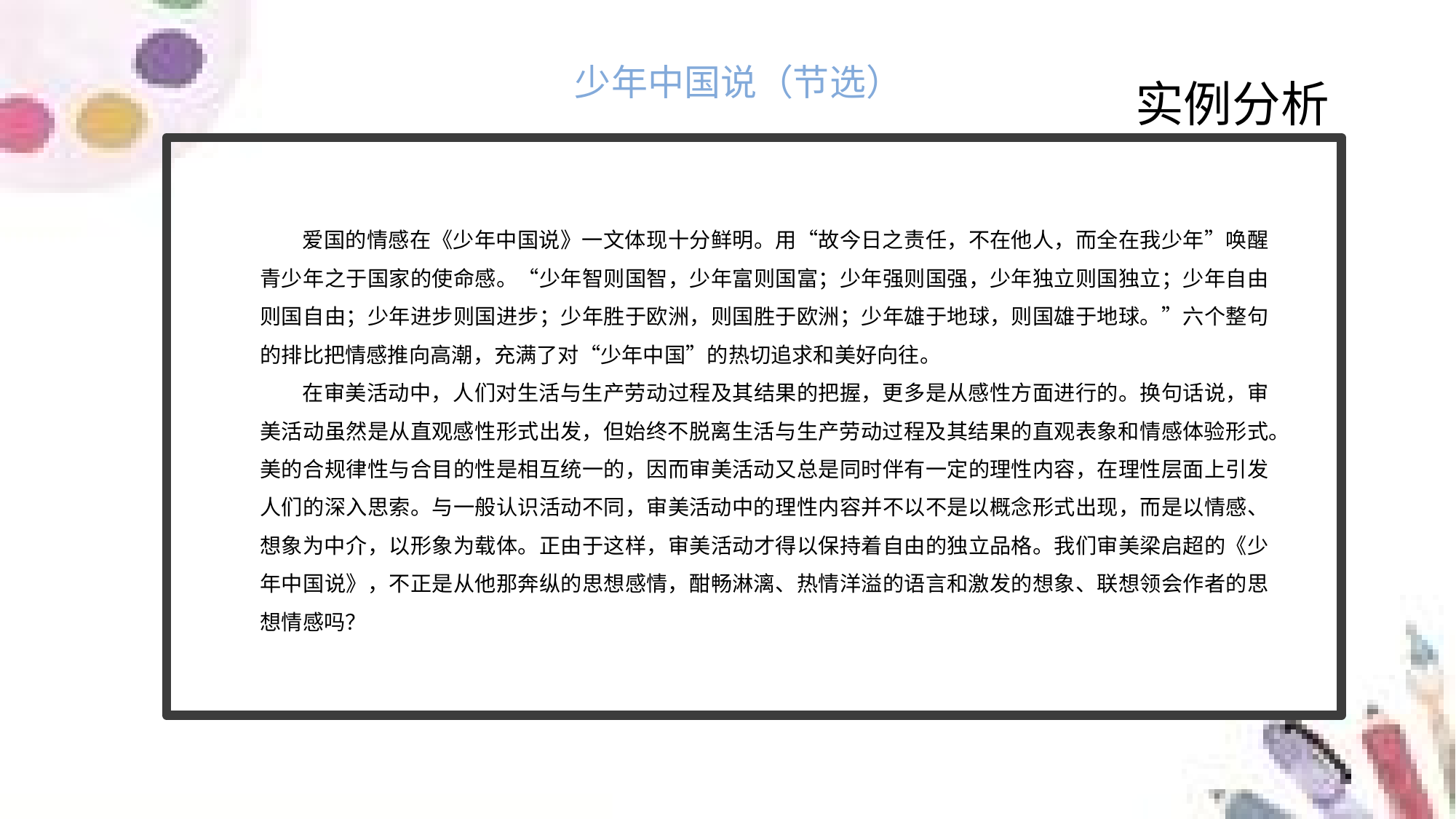

少年中国说（节选）
实例分析

爱国的情感在《少年中国说》一文体现十分鲜明。用“故今日之责任，不在他人，而全在我少年”唤醒青少年之于国家的使命感。“少年智则国智，少年富则国富；少年强则国强，少年独立则国独立；少年自由则国自由；少年进步则国进步；少年胜于欧洲，则国胜于欧洲；少年雄于地球，则国雄于地球。”六个整句的排比把情感推向高潮，充满了对“少年中国”的热切追求和美好向往。
在审美活动中，人们对生活与生产劳动过程及其结果的把握，更多是从感性方面进行的。换句话说，审美活动虽然是从直观感性形式出发，但始终不脱离生活与生产劳动过程及其结果的直观表象和情感体验形式。美的合规律性与合目的性是相互统一的，因而审美活动又总是同时伴有一定的理性内容，在理性层面上引发人们的深入思索。与一般认识活动不同，审美活动中的理性内容并不以不是以概念形式出现，而是以情感、想象为中介，以形象为载体。正由于这样，审美活动才得以保持着自由的独立品格。我们审美梁启超的《少年中国说》，不正是从他那奔纵的思想感情，酣畅淋漓、热情洋溢的语言和激发的想象、联想领会作者的思想情感吗？